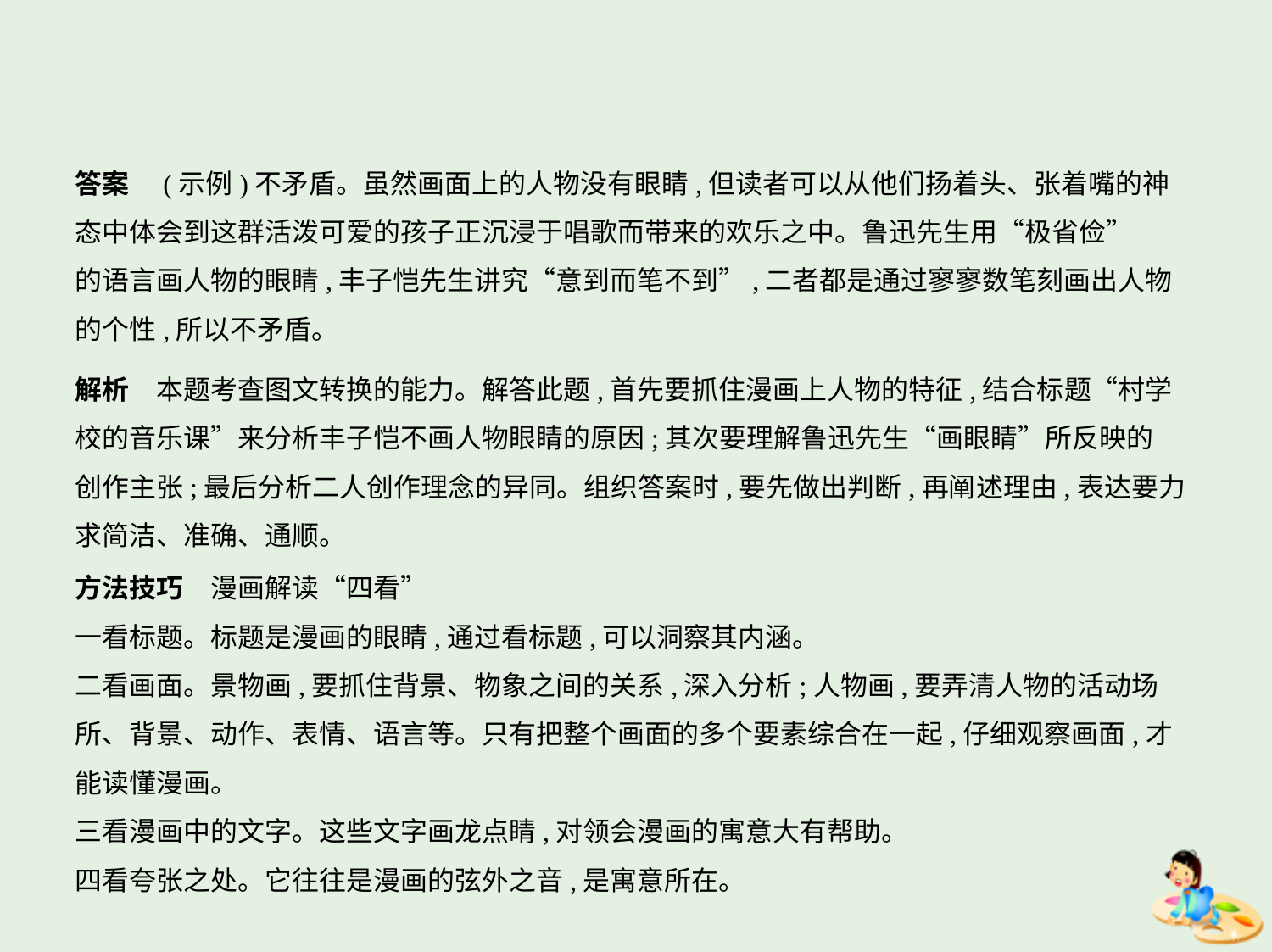

答案　(示例)不矛盾。虽然画面上的人物没有眼睛,但读者可以从他们扬着头、张着嘴的神
态中体会到这群活泼可爱的孩子正沉浸于唱歌而带来的欢乐之中。鲁迅先生用“极省俭”
的语言画人物的眼睛,丰子恺先生讲究“意到而笔不到”,二者都是通过寥寥数笔刻画出人物
的个性,所以不矛盾。
解析　本题考查图文转换的能力。解答此题,首先要抓住漫画上人物的特征,结合标题“村学
校的音乐课”来分析丰子恺不画人物眼睛的原因;其次要理解鲁迅先生“画眼睛”所反映的
创作主张;最后分析二人创作理念的异同。组织答案时,要先做出判断,再阐述理由,表达要力
求简洁、准确、通顺。
方法技巧　漫画解读“四看”
一看标题。标题是漫画的眼睛,通过看标题,可以洞察其内涵。
二看画面。景物画,要抓住背景、物象之间的关系,深入分析;人物画,要弄清人物的活动场
所、背景、动作、表情、语言等。只有把整个画面的多个要素综合在一起,仔细观察画面,才
能读懂漫画。
三看漫画中的文字。这些文字画龙点睛,对领会漫画的寓意大有帮助。
四看夸张之处。它往往是漫画的弦外之音,是寓意所在。